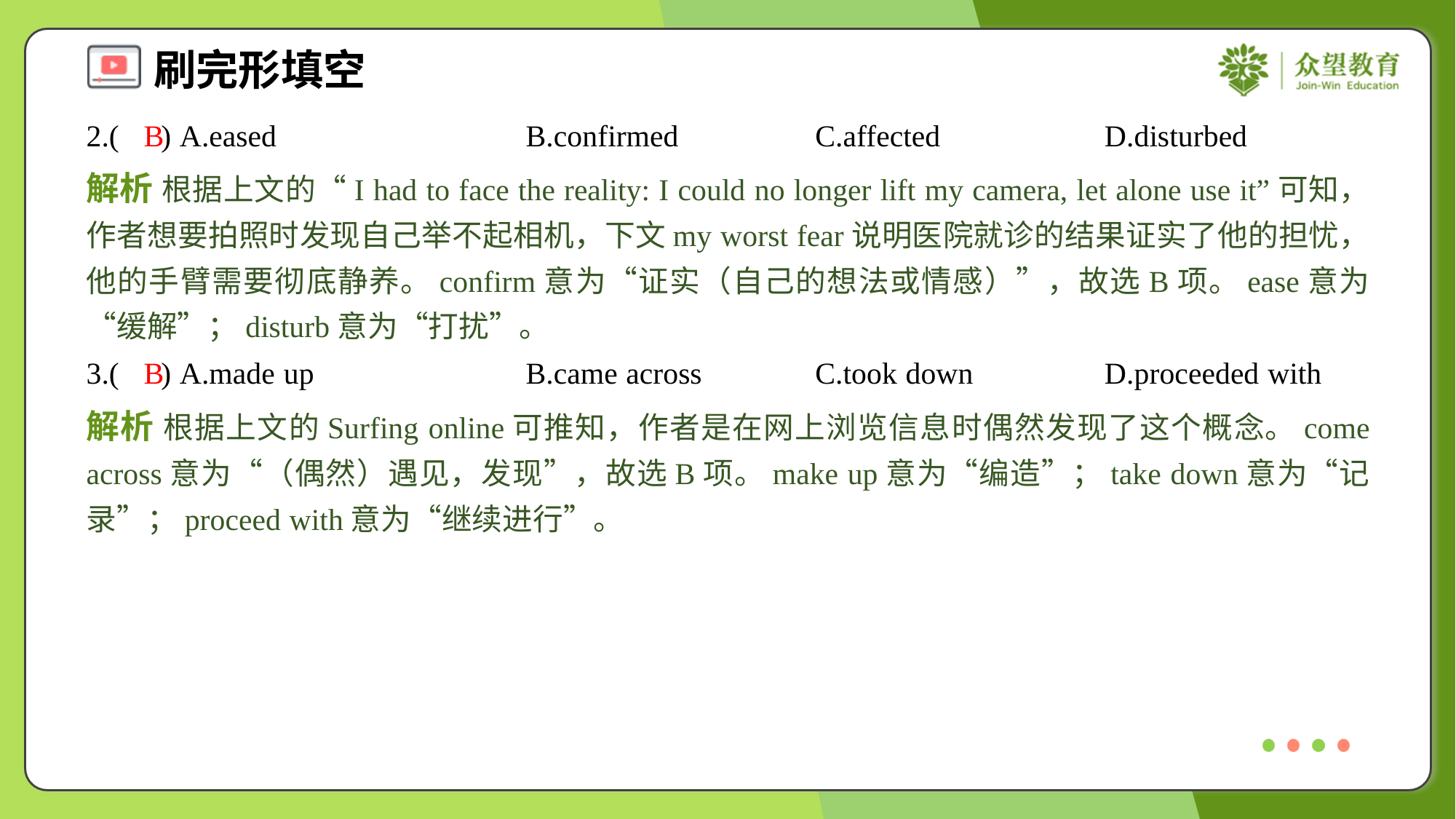

2.(     ) A.eased	B.confirmed	C.affected	D.disturbed
B
解析 根据上文的“I had to face the reality: I could no longer lift my camera, let alone use it”可知，作者想要拍照时发现自己举不起相机，下文my worst fear说明医院就诊的结果证实了他的担忧，他的手臂需要彻底静养。confirm意为“证实（自己的想法或情感）”，故选B项。ease意为“缓解”；disturb意为“打扰”。
3.(     ) A.made up	B.came across	C.took down	D.proceeded with
B
解析 根据上文的Surfing online可推知，作者是在网上浏览信息时偶然发现了这个概念。come across意为“（偶然）遇见，发现”，故选B项。make up意为“编造”；take down意为“记录”；proceed with意为“继续进行”。